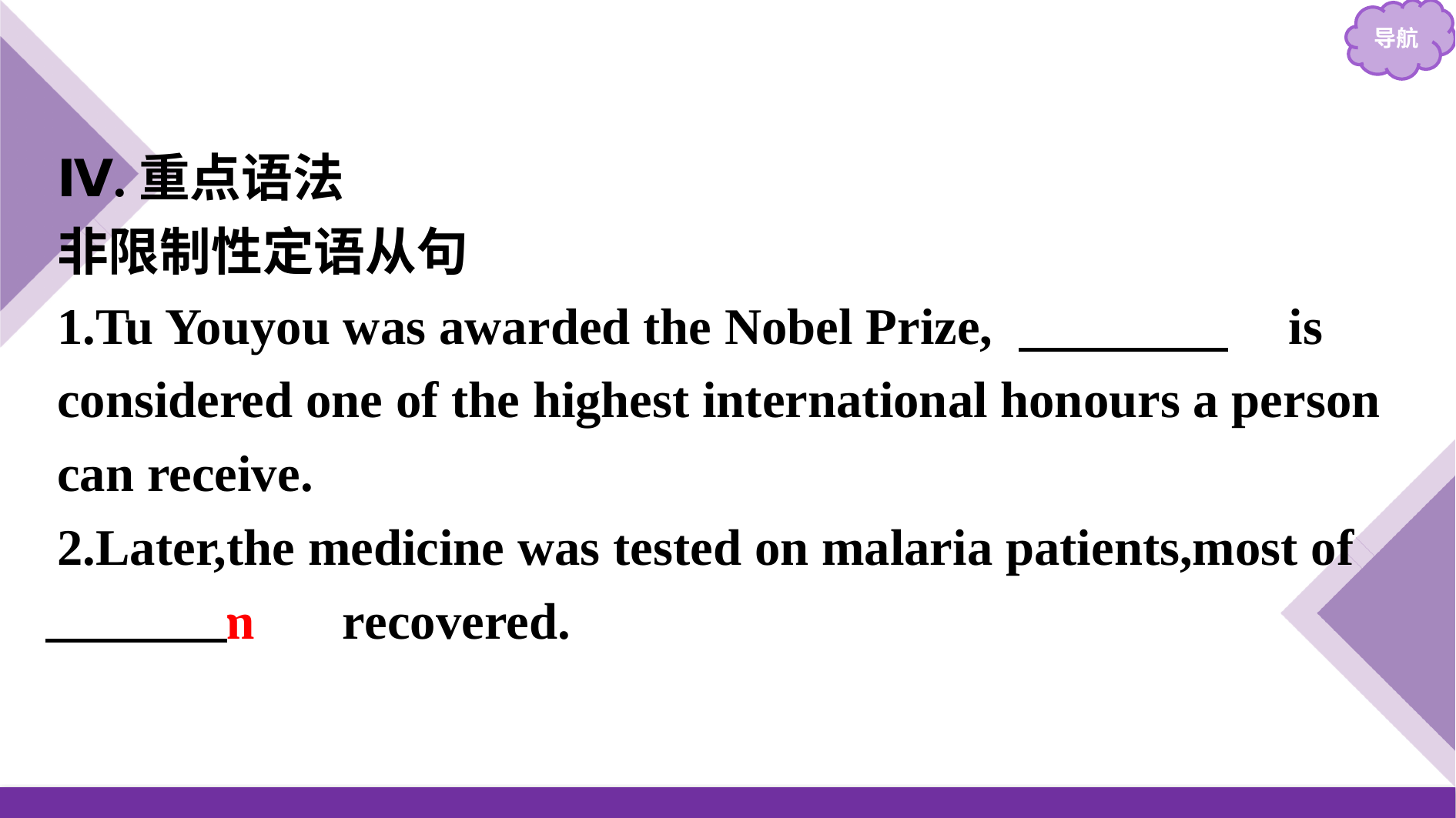

Ⅳ.重点语法
非限制性定语从句
1.Tu Youyou was awarded the Nobel Prize,　which　 is considered one of the highest international honours a person can receive.
2.Later,the medicine was tested on malaria patients,most of 　whom　 recovered.